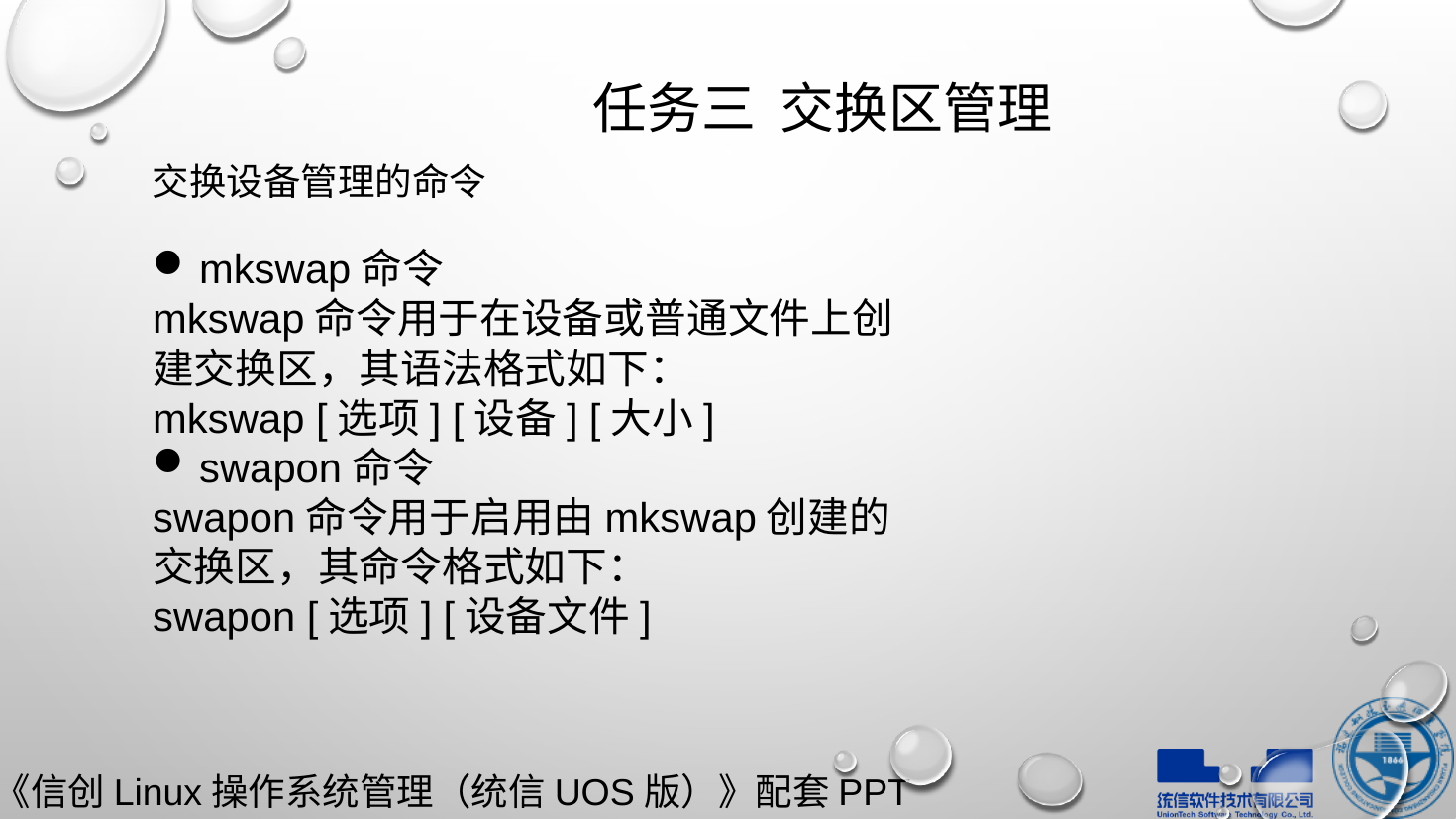

# 任务三  交换区管理
交换设备管理的命令
mkswap命令
mkswap命令用于在设备或普通文件上创建交换区，其语法格式如下：
mkswap [选项] [设备] [大小]
swapon命令
swapon命令用于启用由mkswap创建的交换区，其命令格式如下：
swapon [选项] [设备文件]